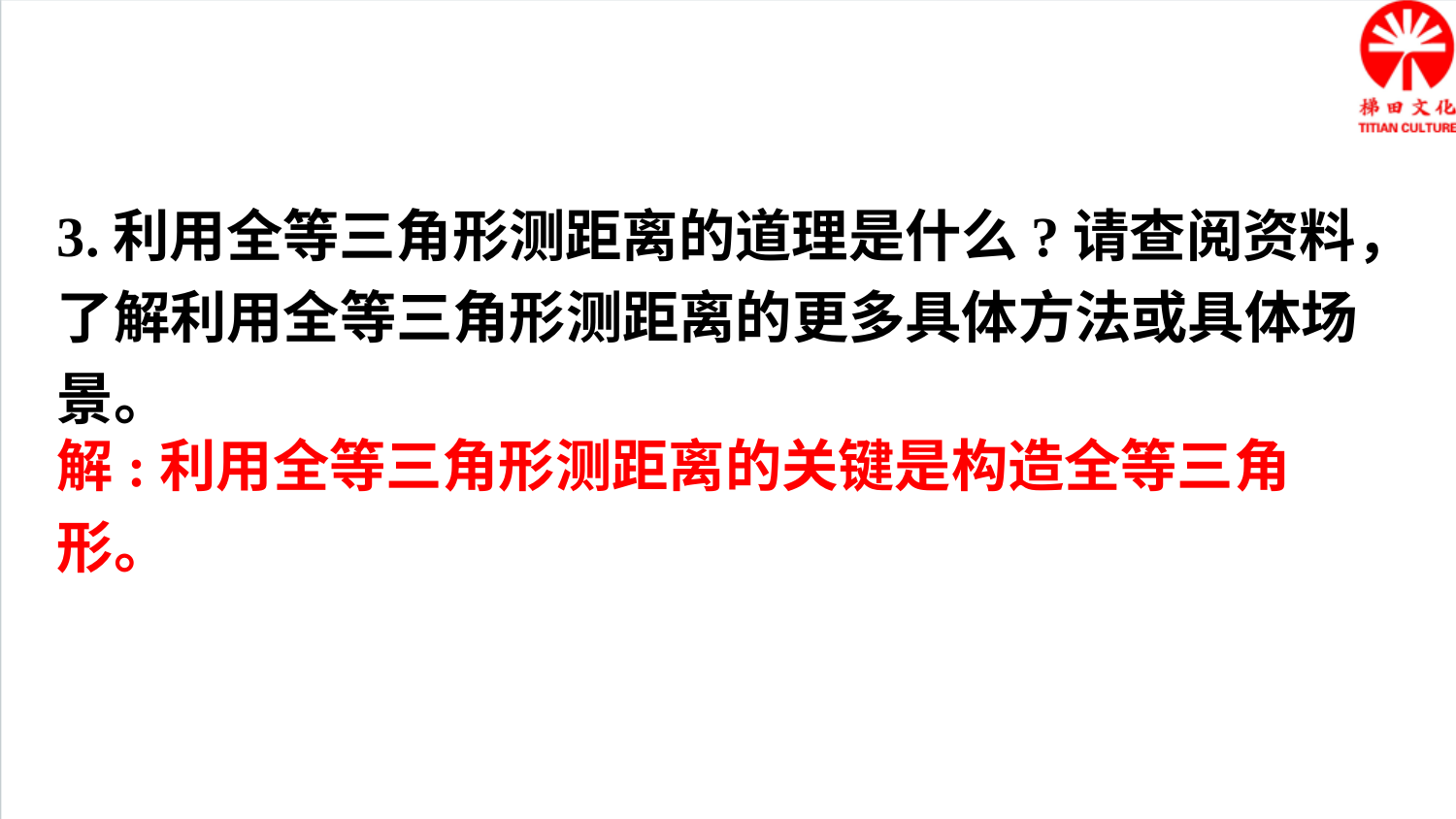

3.利用全等三角形测距离的道理是什么?请查阅资料，了解利用全等三角形测距离的更多具体方法或具体场景。
解:利用全等三角形测距离的关键是构造全等三角形。